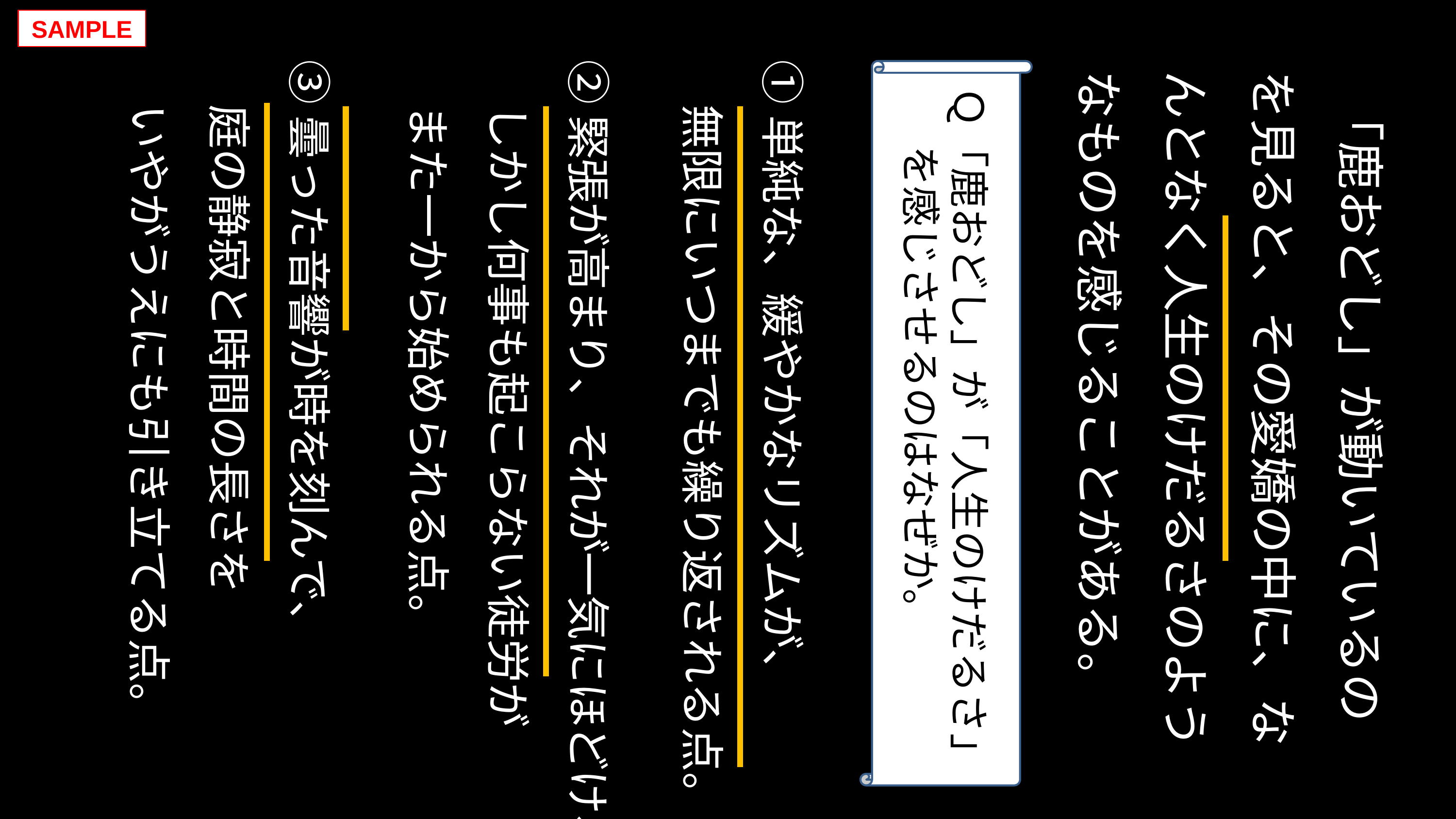

SAMPLE
③曇った音響が時を刻んで、
　庭の静寂と時間の長さを
　いやがうえにも引き立てる点。
②緊張が高まり、それが一気にほどけ、
　しかし何事も起こらない徒労が
　また一から始められる点。
①単純な、緩やかなリズムが、
　無限にいつまでも繰り返される点。
Ｑ「鹿おどし」が「人生のけだるさ」
　  を感じさせるのはなぜか。
 「鹿おどし」が動いているのを見ると、その愛嬌の中に、なんとなく人生のけだるさのようなものを感じることがある。